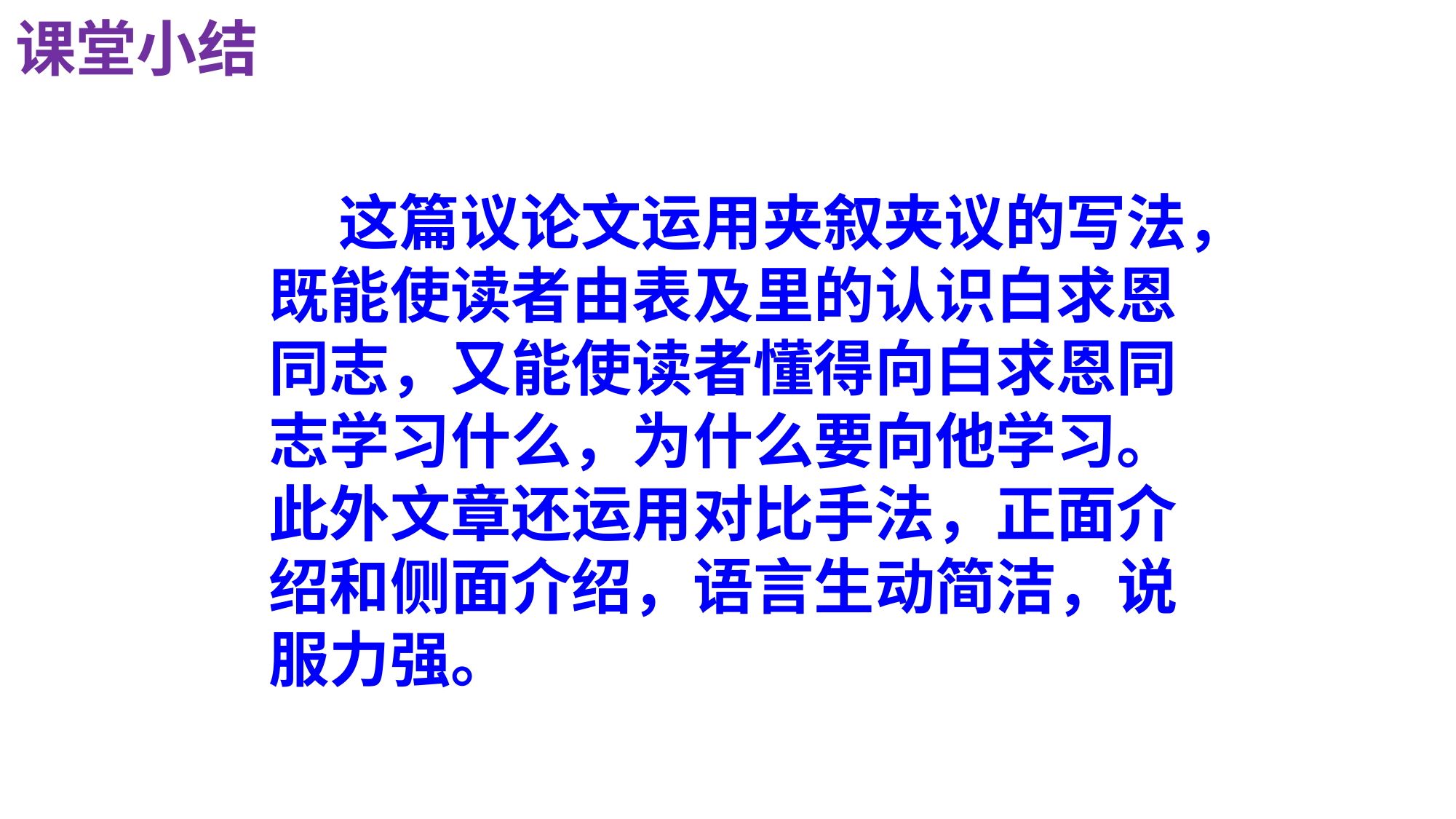

课堂小结
    这篇议论文运用夹叙夹议的写法，既能使读者由表及里的认识白求恩同志，又能使读者懂得向白求恩同志学习什么，为什么要向他学习。此外文章还运用对比手法，正面介绍和侧面介绍，语言生动简洁，说服力强。